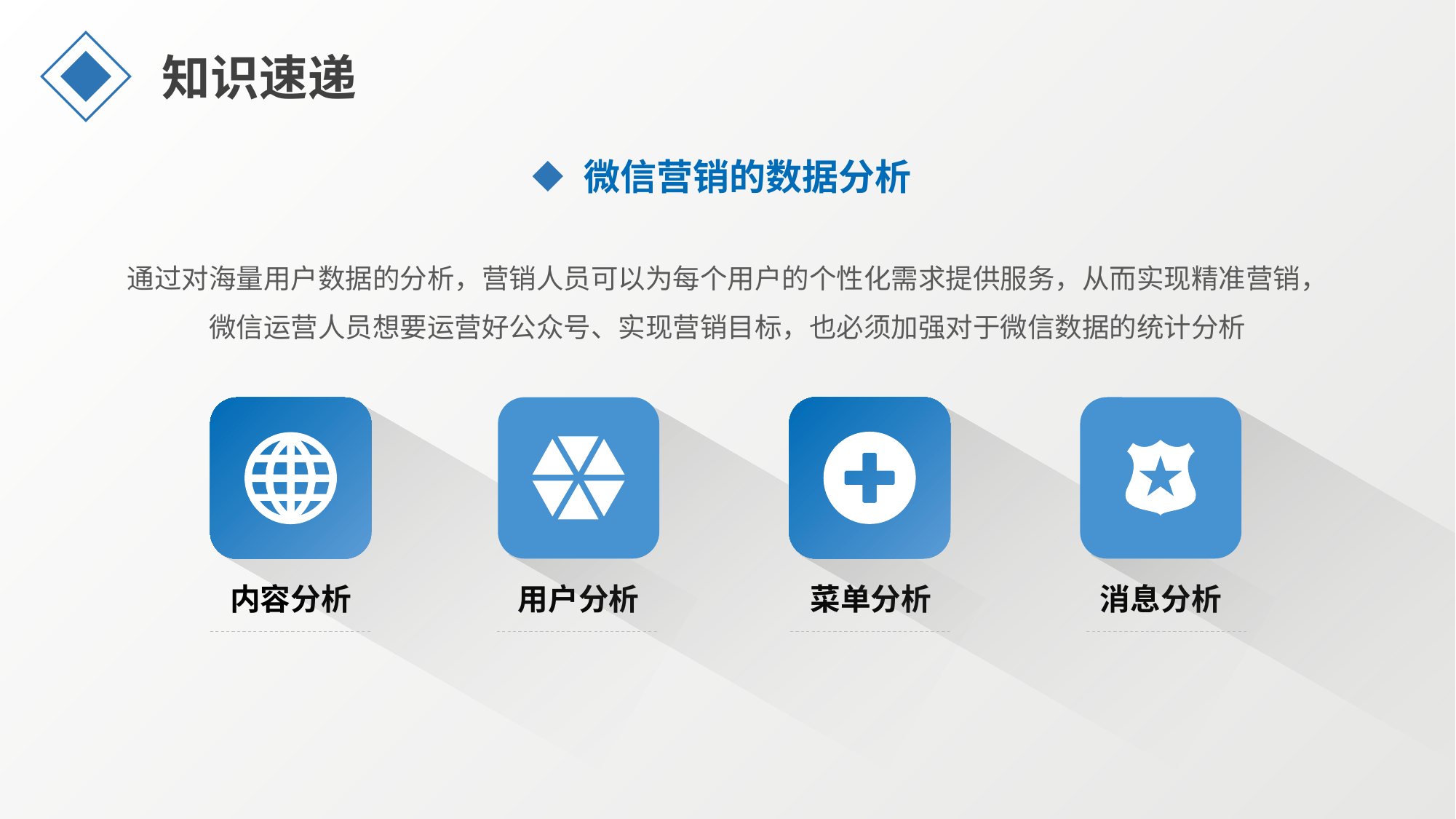

知识速递
微信营销的数据分析

通过对海量用户数据的分析，营销人员可以为每个用户的个性化需求提供服务，从而实现精准营销，
微信运营人员想要运营好公众号、实现营销目标，也必须加强对于微信数据的统计分析

内容分析
用户分析
菜单分析
消息分析